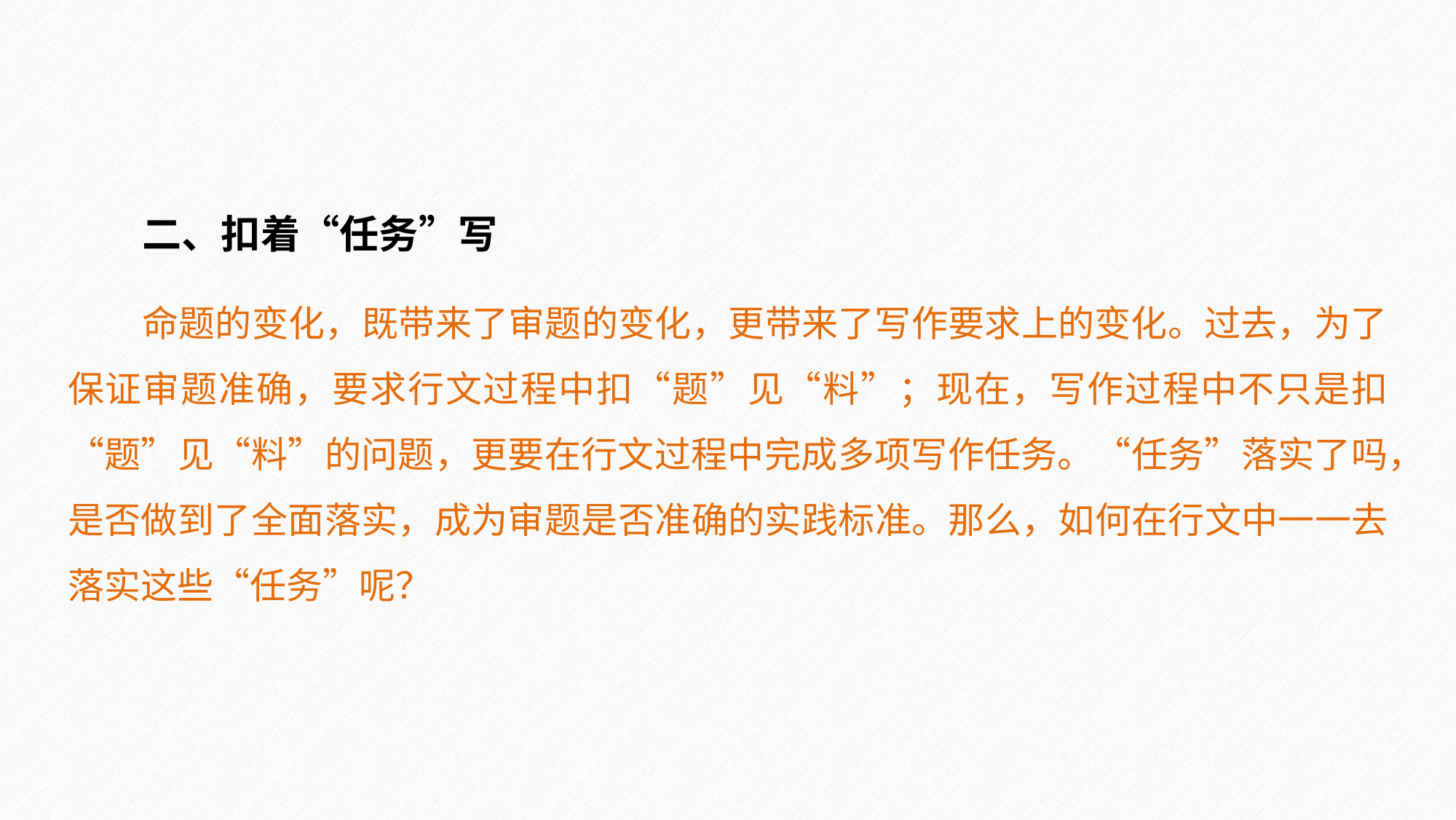

二、扣着“任务”写

命题的变化，既带来了审题的变化，更带来了写作要求上的变化。过去，为了保证审题准确，要求行文过程中扣“题”见“料”；现在，写作过程中不只是扣“题”见“料”的问题，更要在行文过程中完成多项写作任务。“任务”落实了吗，是否做到了全面落实，成为审题是否准确的实践标准。那么，如何在行文中一一去落实这些“任务”呢？